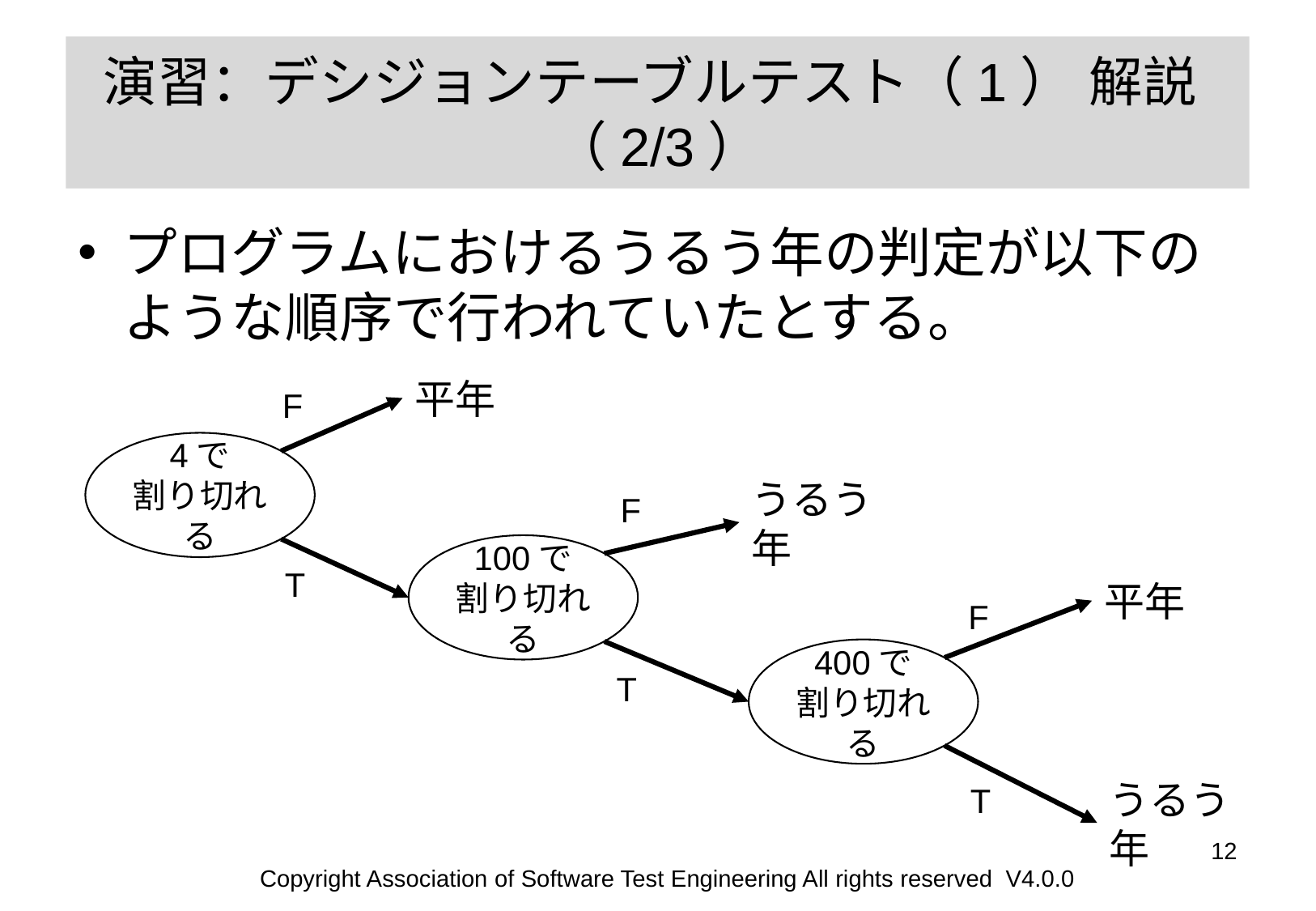

# 演習：デシジョンテーブルテスト（1） 解説
（2/3）
プログラムにおけるうるう年の判定が以下のような順序で行われていたとする。
平年
F
4で
割り切れる
うるう年
F
100で
割り切れる
T
平年
F
400で
割り切れる
T
うるう年
T
12
Copyright Association of Software Test Engineering All rights reserved  V4.0.0